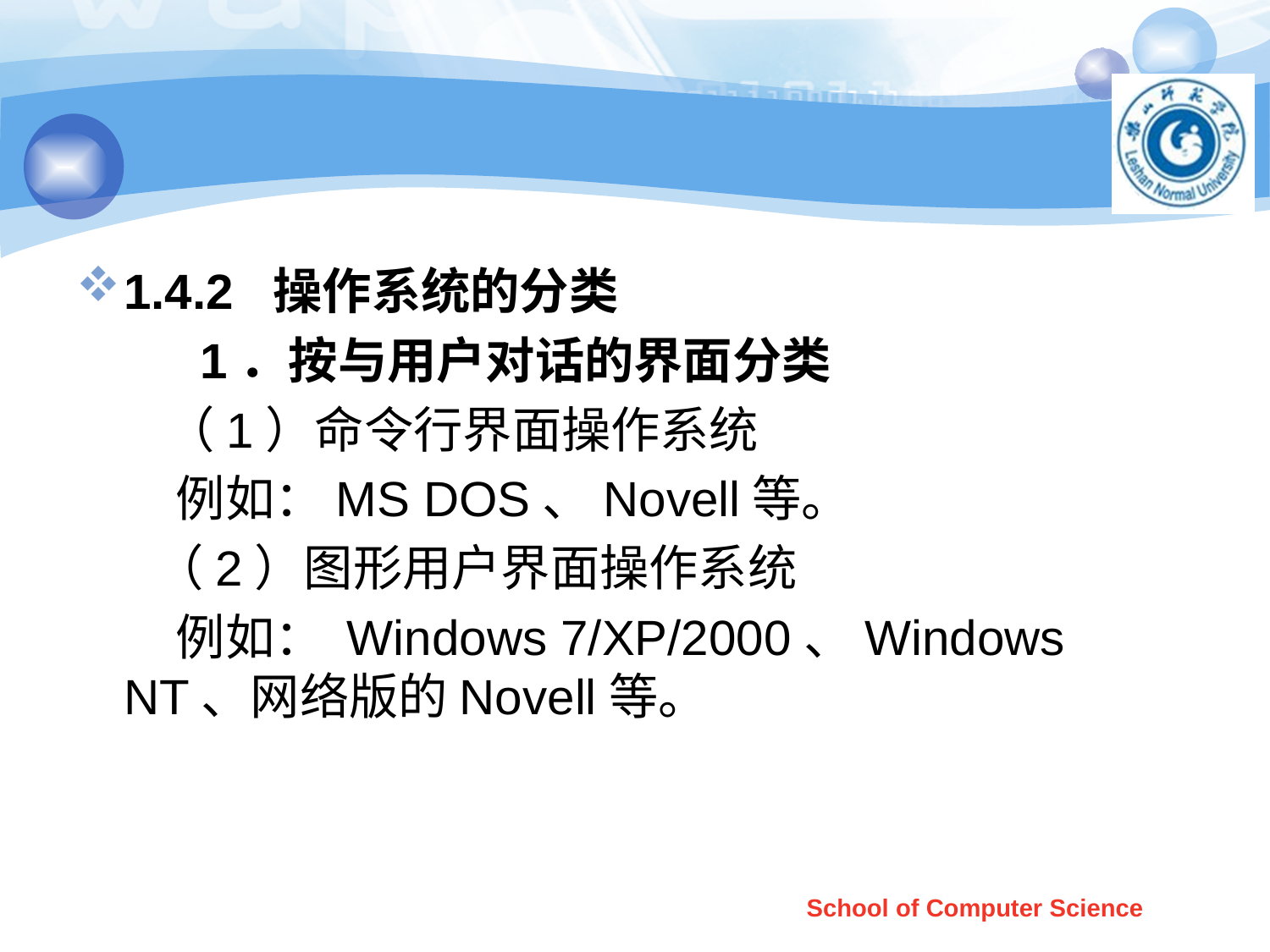

#
1.4.2  操作系统的分类
         1．按与用户对话的界面分类
       （1）命令行界面操作系统
        例如：MS DOS、Novell等。
      （2）图形用户界面操作系统
        例如： Windows 7/XP/2000、Windows NT、网络版的Novell等。

School of Computer Science